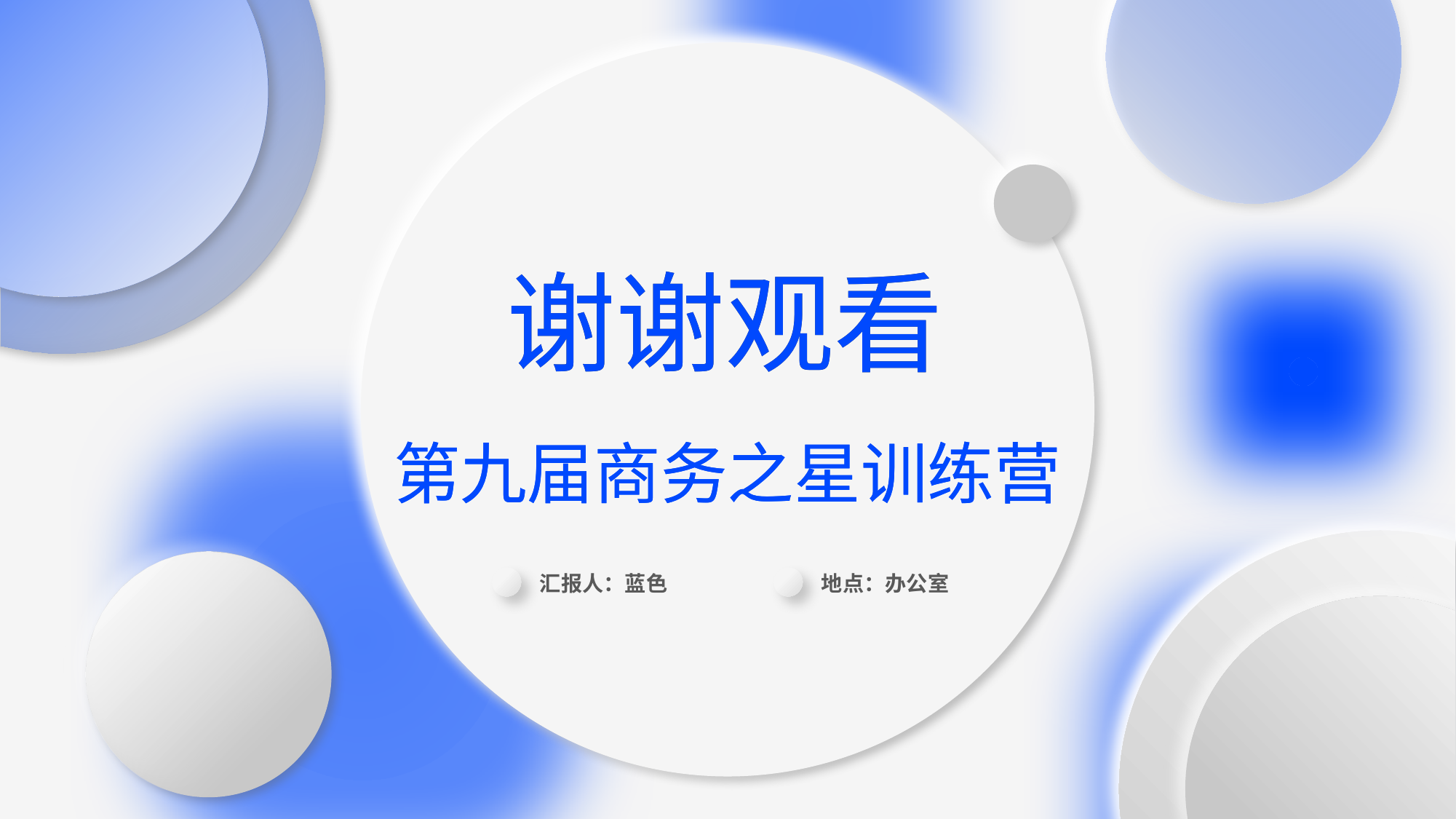

谢谢观看
谢谢观看
第九届商务之星训练营
第九届商务之星训练营

汇报人：蓝色

地点：办公室